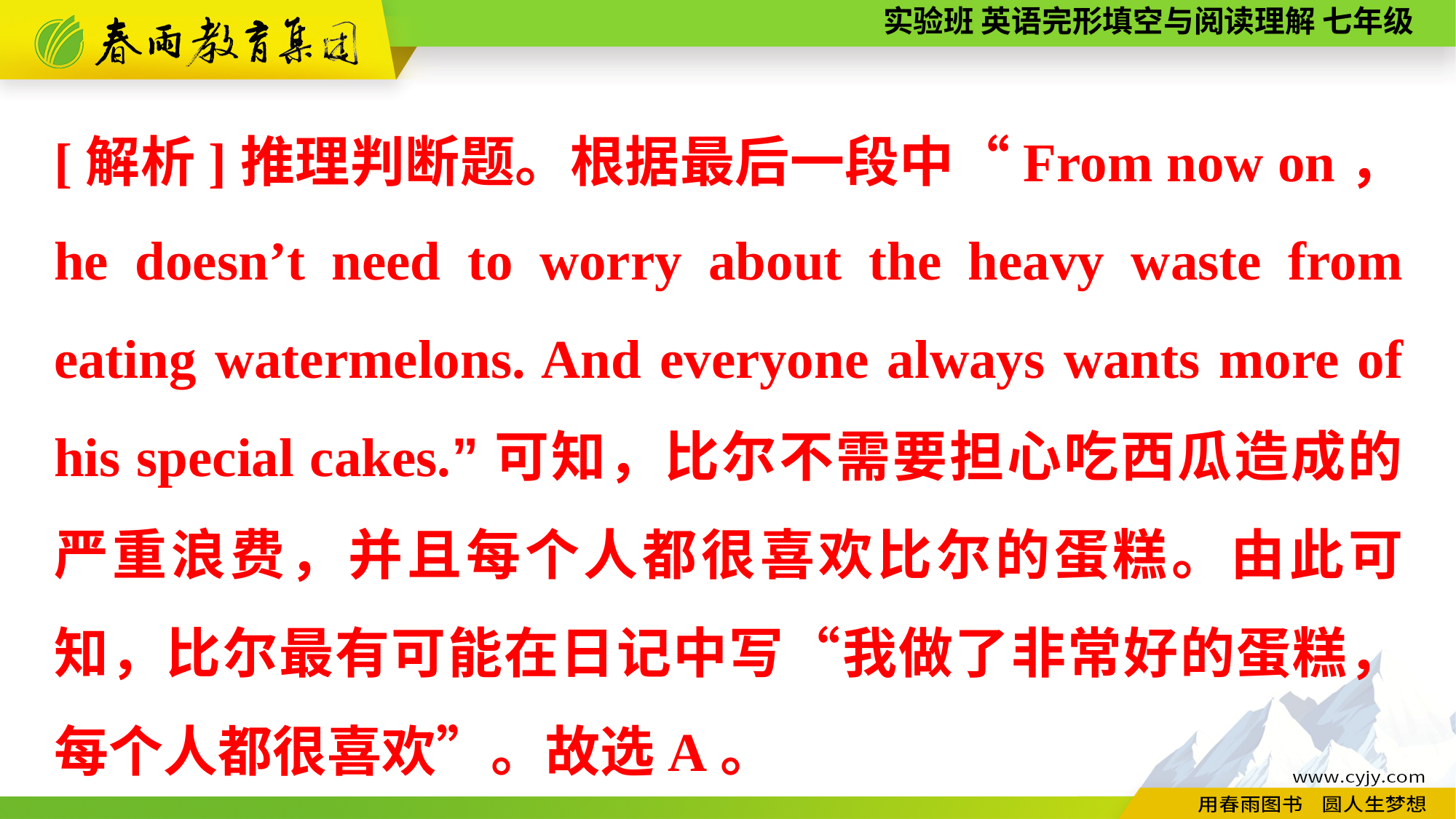

[解析]推理判断题。根据最后一段中“From now on， he doesn’t need to worry about the heavy waste from eating watermelons. And everyone always wants more of his special cakes.”可知，比尔不需要担心吃西瓜造成的严重浪费，并且每个人都很喜欢比尔的蛋糕。由此可知，比尔最有可能在日记中写“我做了非常好的蛋糕，每个人都很喜欢”。故选A。